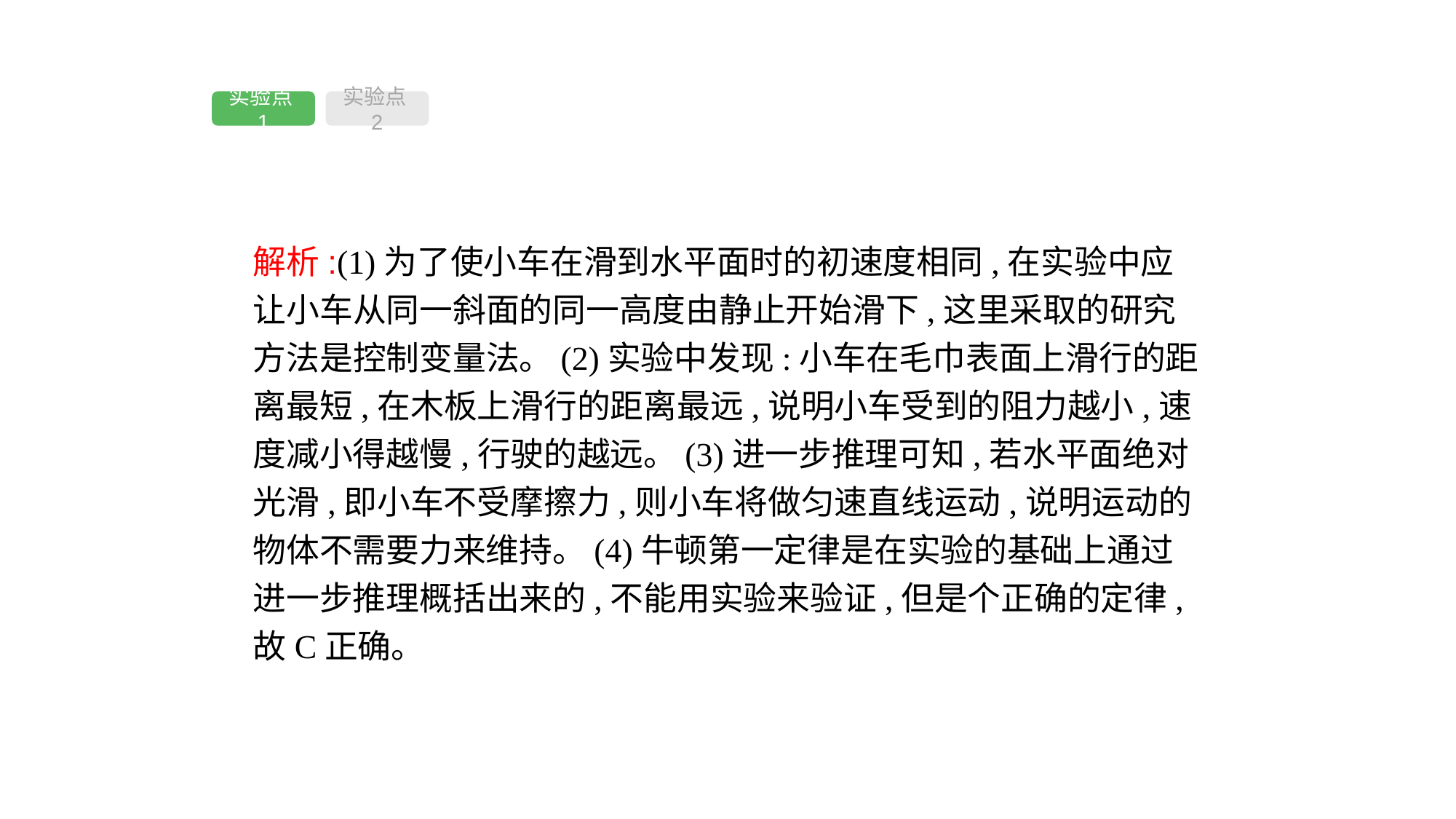

实验点1
实验点2
解析:(1)为了使小车在滑到水平面时的初速度相同,在实验中应让小车从同一斜面的同一高度由静止开始滑下,这里采取的研究方法是控制变量法。(2)实验中发现:小车在毛巾表面上滑行的距离最短,在木板上滑行的距离最远,说明小车受到的阻力越小,速度减小得越慢,行驶的越远。(3)进一步推理可知,若水平面绝对光滑,即小车不受摩擦力,则小车将做匀速直线运动,说明运动的物体不需要力来维持。(4)牛顿第一定律是在实验的基础上通过进一步推理概括出来的,不能用实验来验证,但是个正确的定律,故C正确。